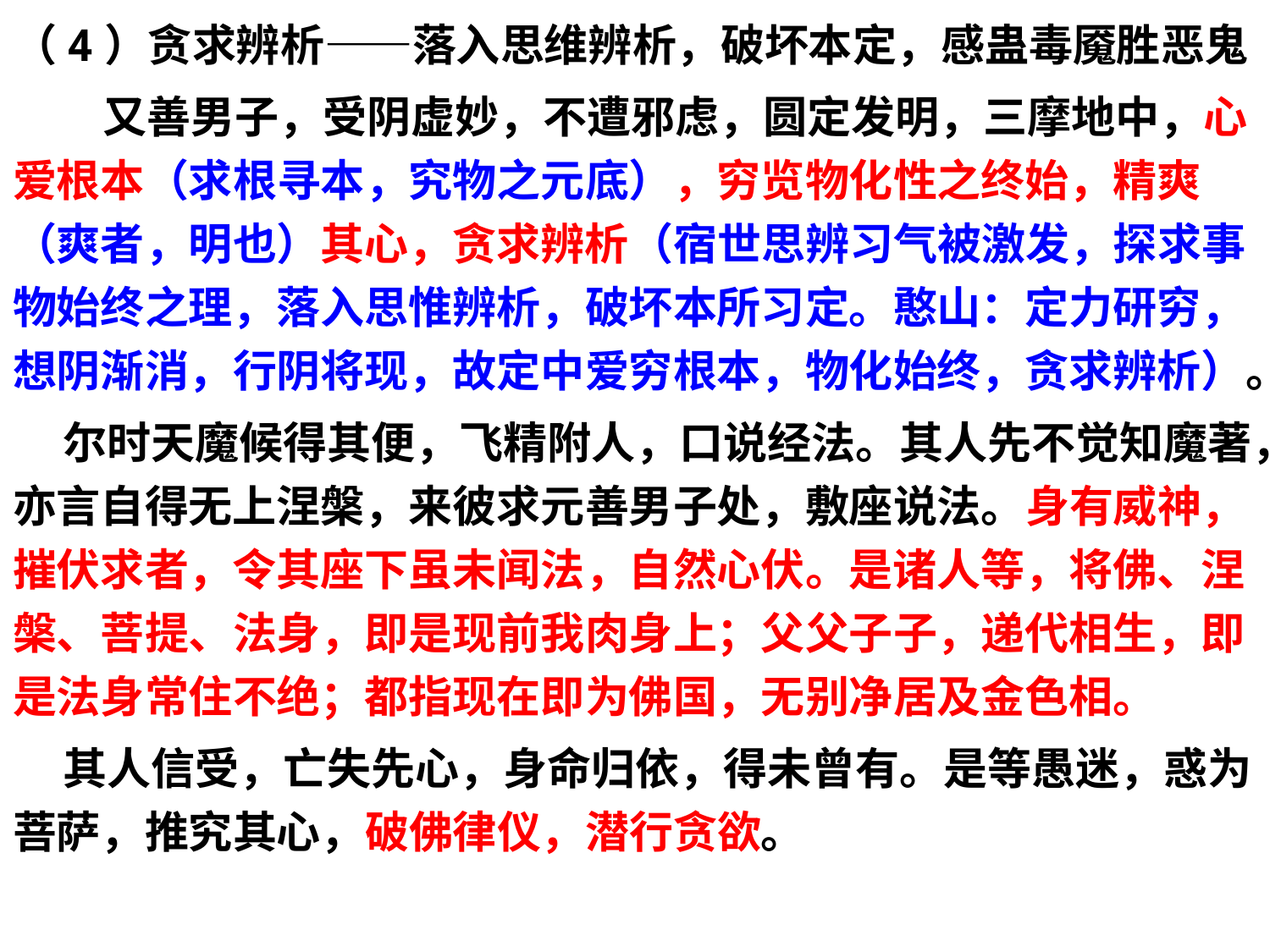

（4）贪求辨析——落入思维辨析，破坏本定，感蛊毒魇胜恶鬼
        又善男子，受阴虚妙，不遭邪虑，圆定发明，三摩地中，心爱根本（求根寻本，究物之元底），穷览物化性之终始，精爽（爽者，明也）其心，贪求辨析（宿世思辨习气被激发，探求事物始终之理，落入思惟辨析，破坏本所习定。憨山：定力研穷，想阴渐消，行阴将现，故定中爱穷根本，物化始终，贪求辨析）。
    尔时天魔候得其便，飞精附人，口说经法。其人先不觉知魔著，亦言自得无上涅槃，来彼求元善男子处，敷座说法。身有威神，摧伏求者，令其座下虽未闻法，自然心伏。是诸人等，将佛、涅槃、菩提、法身，即是现前我肉身上；父父子子，递代相生，即是法身常住不绝；都指现在即为佛国，无别净居及金色相。
    其人信受，亡失先心，身命归依，得未曾有。是等愚迷，惑为菩萨，推究其心，破佛律仪，潜行贪欲。